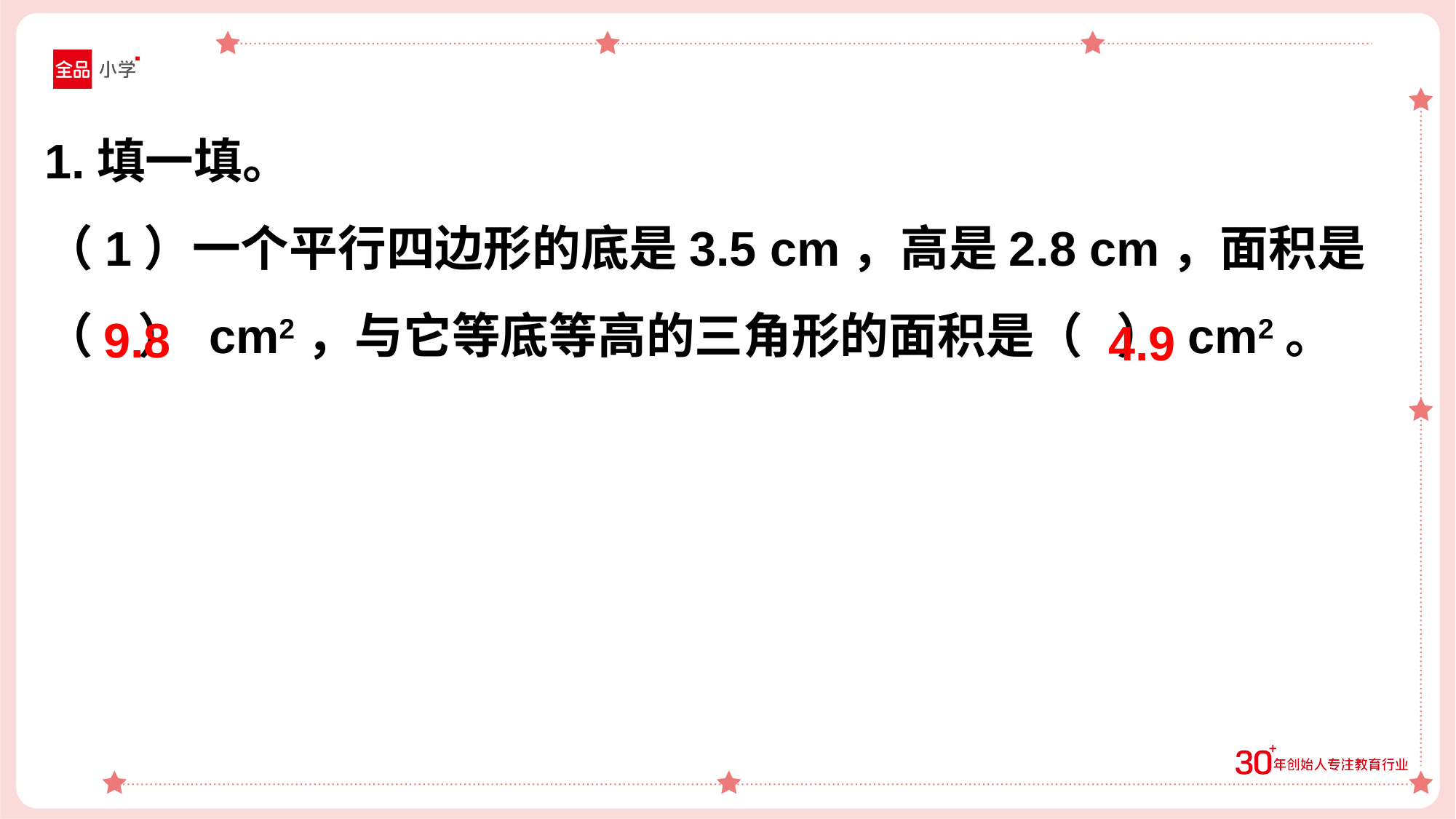

1.填一填。
（1）一个平行四边形的底是3.5 cm，高是2.8 cm，面积是（    ） cm2，与它等底等高的三角形的面积是（   ） cm2。
9.8
4.9